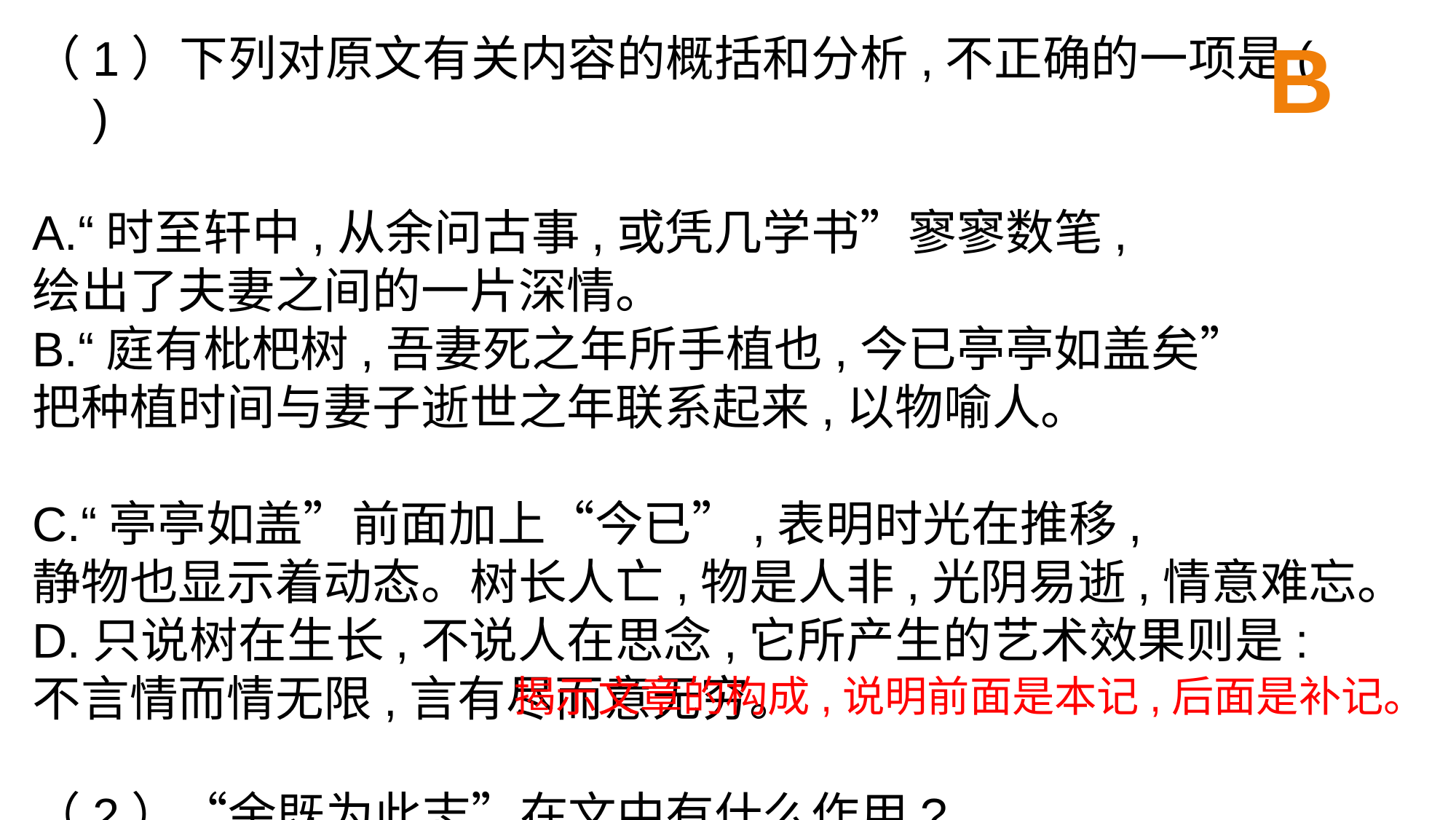

B
（1）下列对原文有关内容的概括和分析,不正确的一项是(　　)

A.“时至轩中,从余问古事,或凭几学书”寥寥数笔,
绘出了夫妻之间的一片深情。
B.“庭有枇杷树,吾妻死之年所手植也,今已亭亭如盖矣”
把种植时间与妻子逝世之年联系起来,以物喻人。

C.“亭亭如盖”前面加上“今已”,表明时光在推移,
静物也显示着动态。树长人亡,物是人非,光阴易逝,情意难忘。
D.只说树在生长,不说人在思念,它所产生的艺术效果则是:
不言情而情无限,言有尽而意无穷。

（2）“余既为此志”在文中有什么作用?
揭示文章的构成,说明前面是本记,后面是补记。